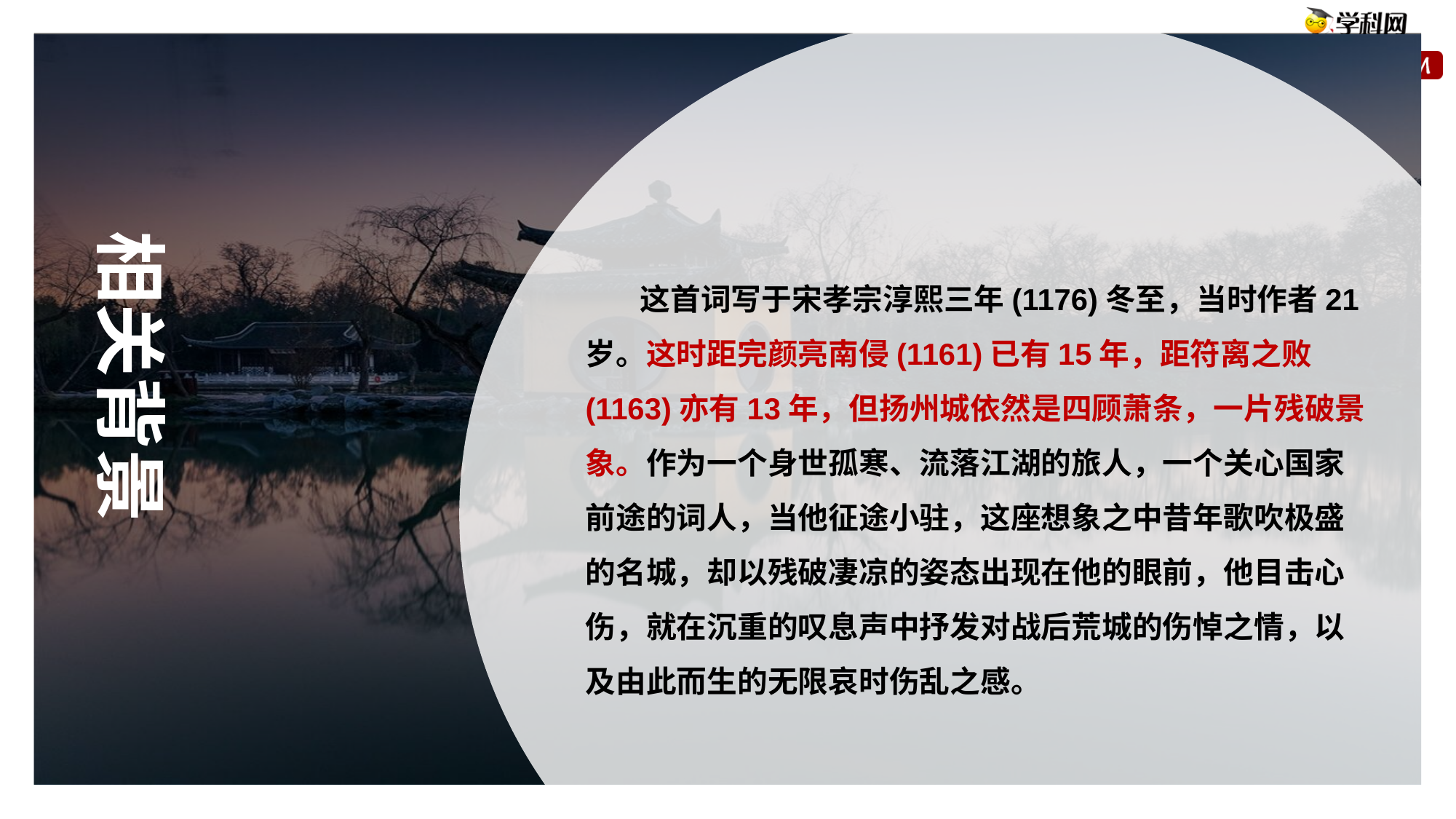

相关背景

这首词写于宋孝宗淳熙三年(1176)冬至，当时作者21岁。这时距完颜亮南侵(1161)已有15年，距符离之败(1163)亦有13年，但扬州城依然是四顾萧条，一片残破景象。作为一个身世孤寒、流落江湖的旅人，一个关心国家前途的词人，当他征途小驻，这座想象之中昔年歌吹极盛的名城，却以残破凄凉的姿态出现在他的眼前，他目击心伤，就在沉重的叹息声中抒发对战后荒城的伤悼之情，以及由此而生的无限哀时伤乱之感。